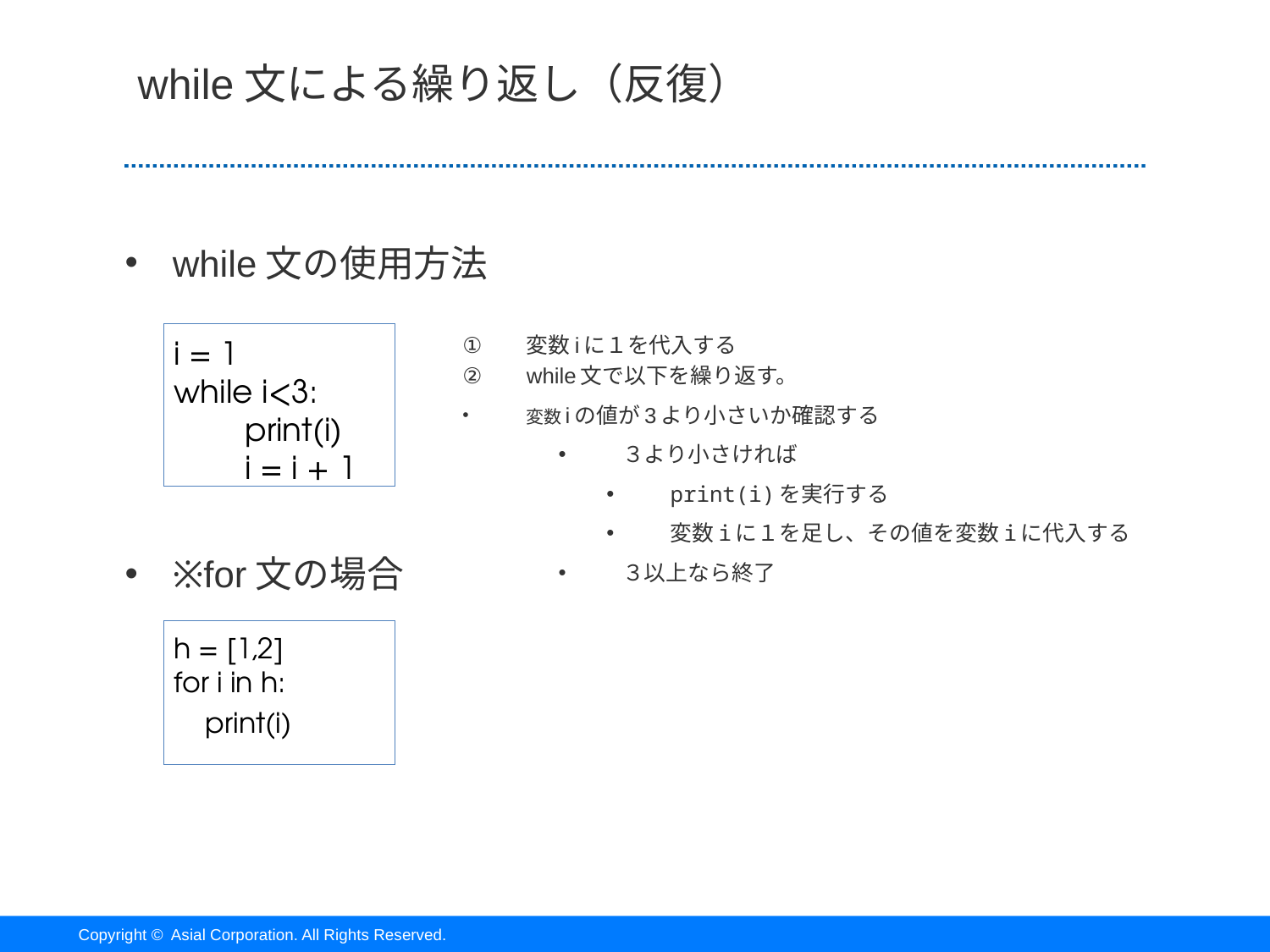

# while文による繰り返し（反復）
while文の使用方法

※for文の場合
変数iに１を代入する
while文で以下を繰り返す。
変数iの値が3より小さいか確認する
３より小さければ
print(i)を実行する
変数iに１を足し、その値を変数iに代入する
３以上なら終了
i = 1
while i<3:
　　print(i)
　　i = i + 1

h = [1,2]
for i in h:
    print(i)